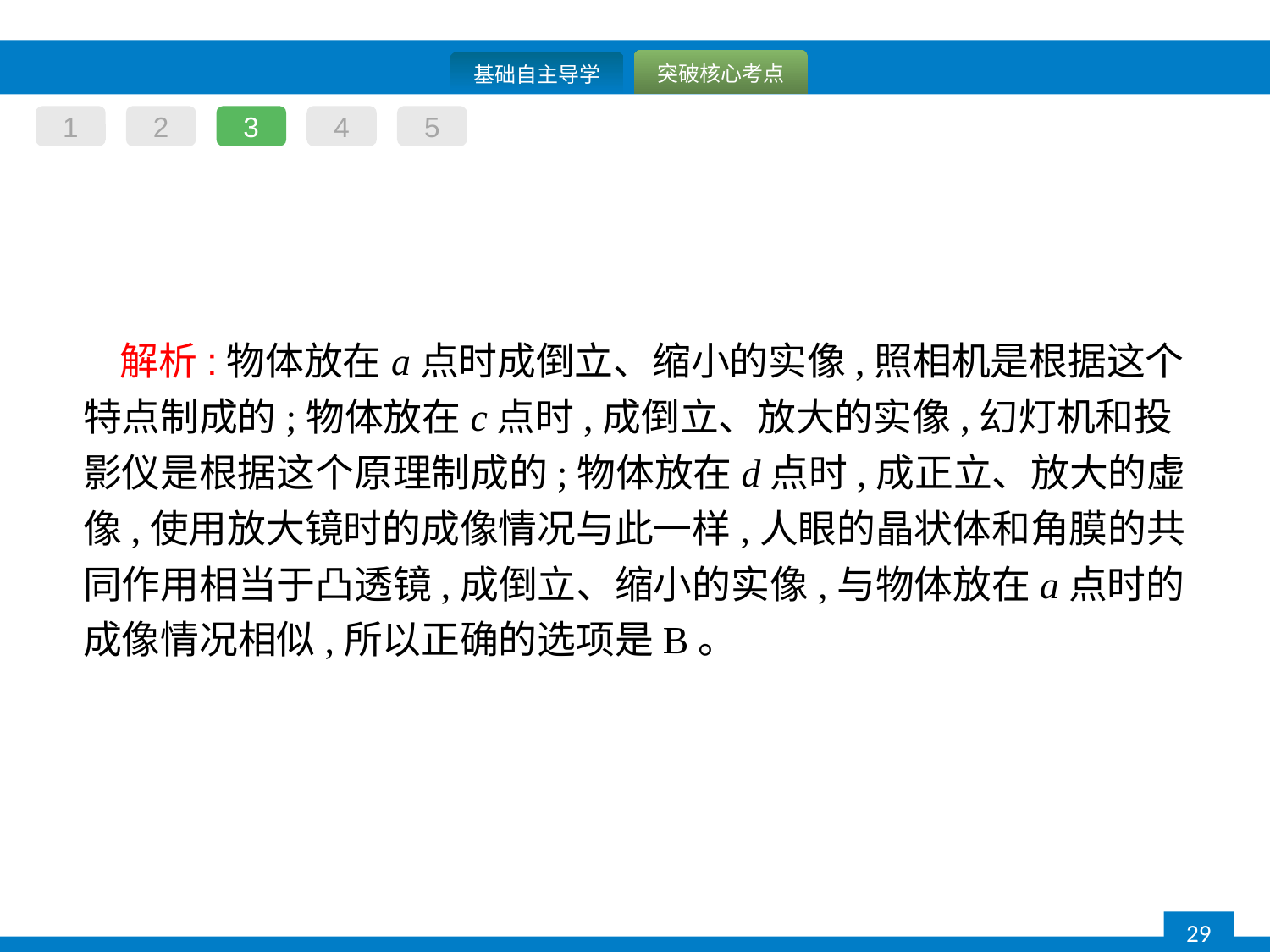

1
2
3
4
5
解析:物体放在a点时成倒立、缩小的实像,照相机是根据这个特点制成的;物体放在c点时,成倒立、放大的实像,幻灯机和投影仪是根据这个原理制成的;物体放在d点时,成正立、放大的虚像,使用放大镜时的成像情况与此一样,人眼的晶状体和角膜的共同作用相当于凸透镜,成倒立、缩小的实像,与物体放在a点时的成像情况相似,所以正确的选项是B。